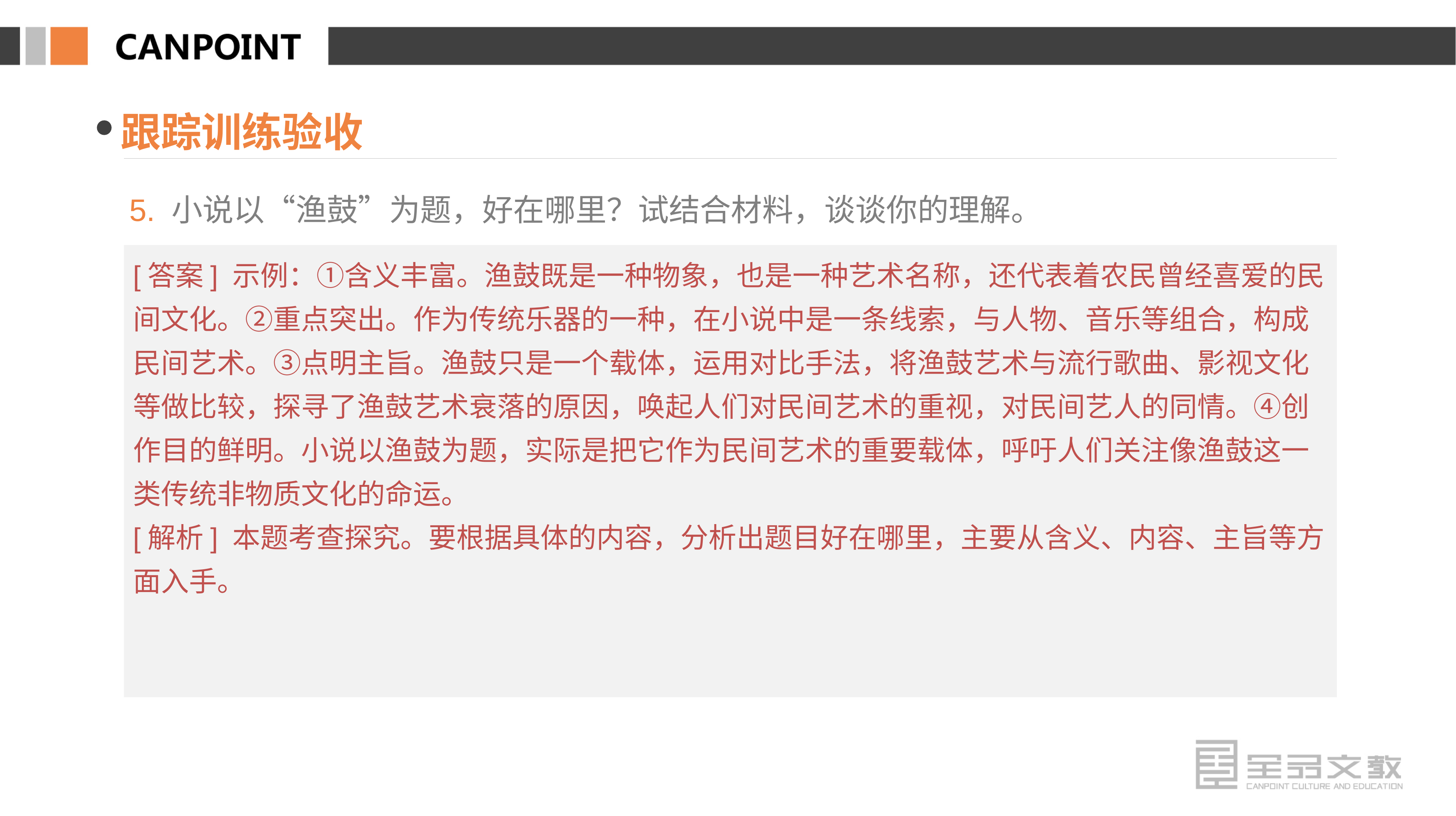

跟踪训练验收

5. 小说以“渔鼓”为题，好在哪里？试结合材料，谈谈你的理解。
[答案] 示例：①含义丰富。渔鼓既是一种物象，也是一种艺术名称，还代表着农民曾经喜爱的民间文化。②重点突出。作为传统乐器的一种，在小说中是一条线索，与人物、音乐等组合，构成民间艺术。③点明主旨。渔鼓只是一个载体，运用对比手法，将渔鼓艺术与流行歌曲、影视文化等做比较，探寻了渔鼓艺术衰落的原因，唤起人们对民间艺术的重视，对民间艺人的同情。④创作目的鲜明。小说以渔鼓为题，实际是把它作为民间艺术的重要载体，呼吁人们关注像渔鼓这一类传统非物质文化的命运。
[解析] 本题考查探究。要根据具体的内容，分析出题目好在哪里，主要从含义、内容、主旨等方面入手。